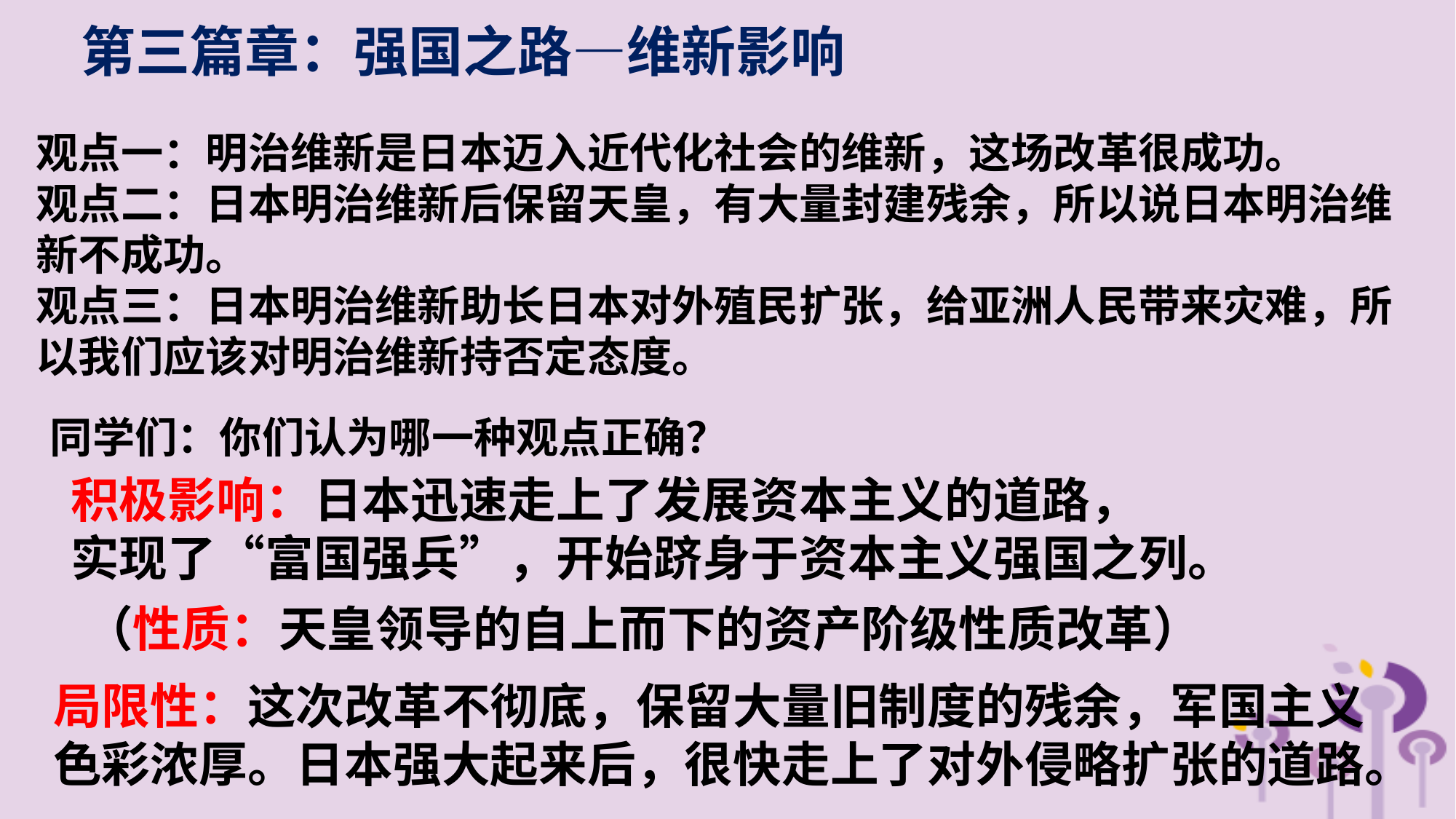

第三篇章：强国之路—维新影响
观点一：明治维新是日本迈入近代化社会的维新，这场改革很成功。
观点二：日本明治维新后保留天皇，有大量封建残余，所以说日本明治维新不成功。
观点三：日本明治维新助长日本对外殖民扩张，给亚洲人民带来灾难，所以我们应该对明治维新持否定态度。
同学们：你们认为哪一种观点正确？
积极影响：日本迅速走上了发展资本主义的道路，
实现了“富国强兵”，开始跻身于资本主义强国之列。
（性质：天皇领导的自上而下的资产阶级性质改革）
局限性：这次改革不彻底，保留大量旧制度的残余，军国主义色彩浓厚。日本强大起来后，很快走上了对外侵略扩张的道路。